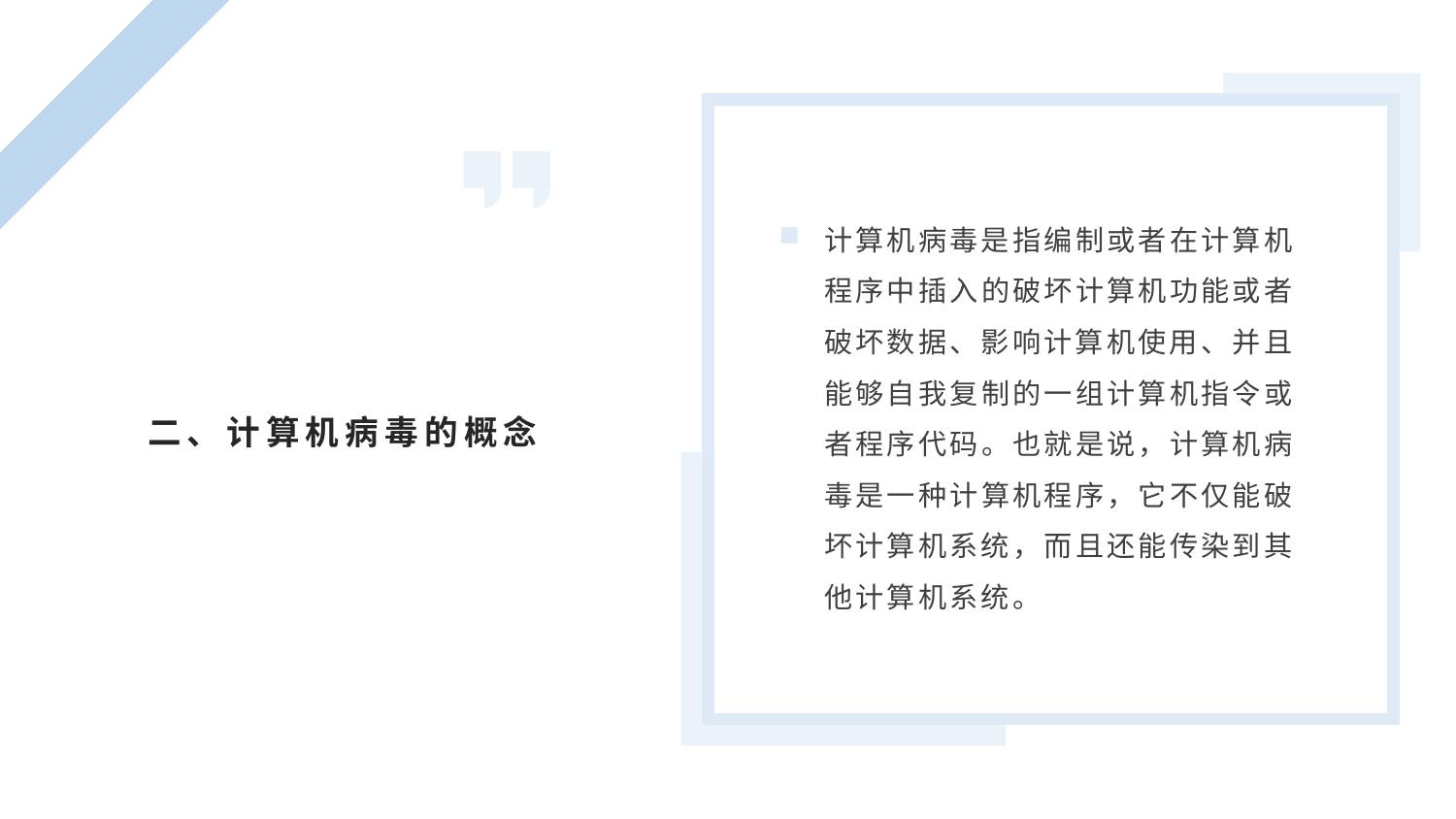

计算机病毒是指编制或者在计算机程序中插入的破坏计算机功能或者破坏数据、影响计算机使用、并且能够自我复制的一组计算机指令或者程序代码。也就是说，计算机病毒是一种计算机程序，它不仅能破坏计算机系统，而且还能传染到其他计算机系统。

二、计算机病毒的概念